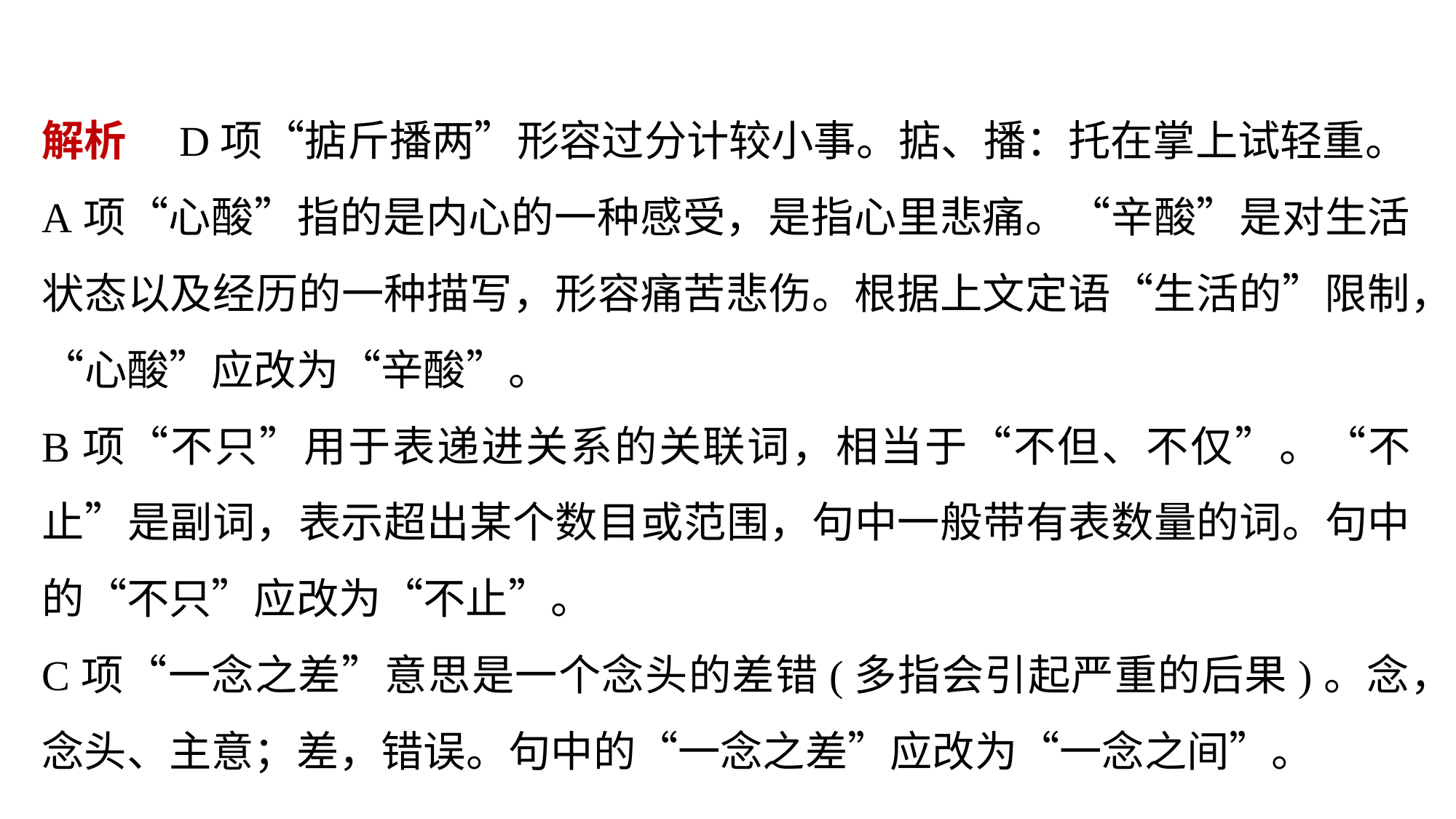

解析　D项“掂斤播两”形容过分计较小事。掂、播：托在掌上试轻重。
A项“心酸”指的是内心的一种感受，是指心里悲痛。“辛酸”是对生活状态以及经历的一种描写，形容痛苦悲伤。根据上文定语“生活的”限制，“心酸”应改为“辛酸”。
B项“不只”用于表递进关系的关联词，相当于“不但、不仅”。“不止”是副词，表示超出某个数目或范围，句中一般带有表数量的词。句中的“不只”应改为“不止”。
C项“一念之差”意思是一个念头的差错(多指会引起严重的后果)。念，念头、主意；差，错误。句中的“一念之差”应改为“一念之间”。